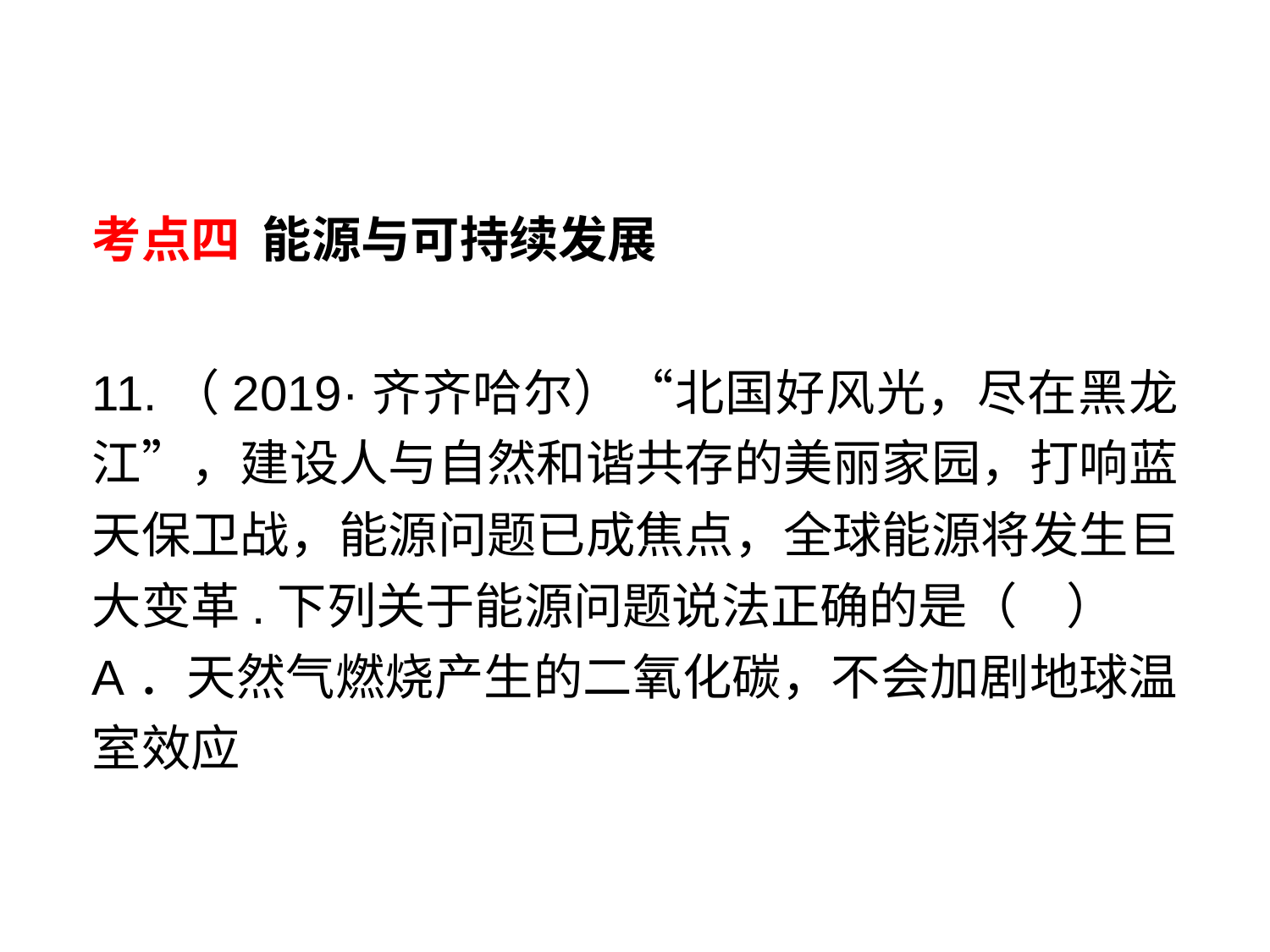

考点四  能源与可持续发展
11.（2019·齐齐哈尔）“北国好风光，尽在黑龙江”，建设人与自然和谐共存的美丽家园，打响蓝天保卫战，能源问题已成焦点，全球能源将发生巨大变革.下列关于能源问题说法正确的是（　）
A．天然气燃烧产生的二氧化碳，不会加剧地球温室效应